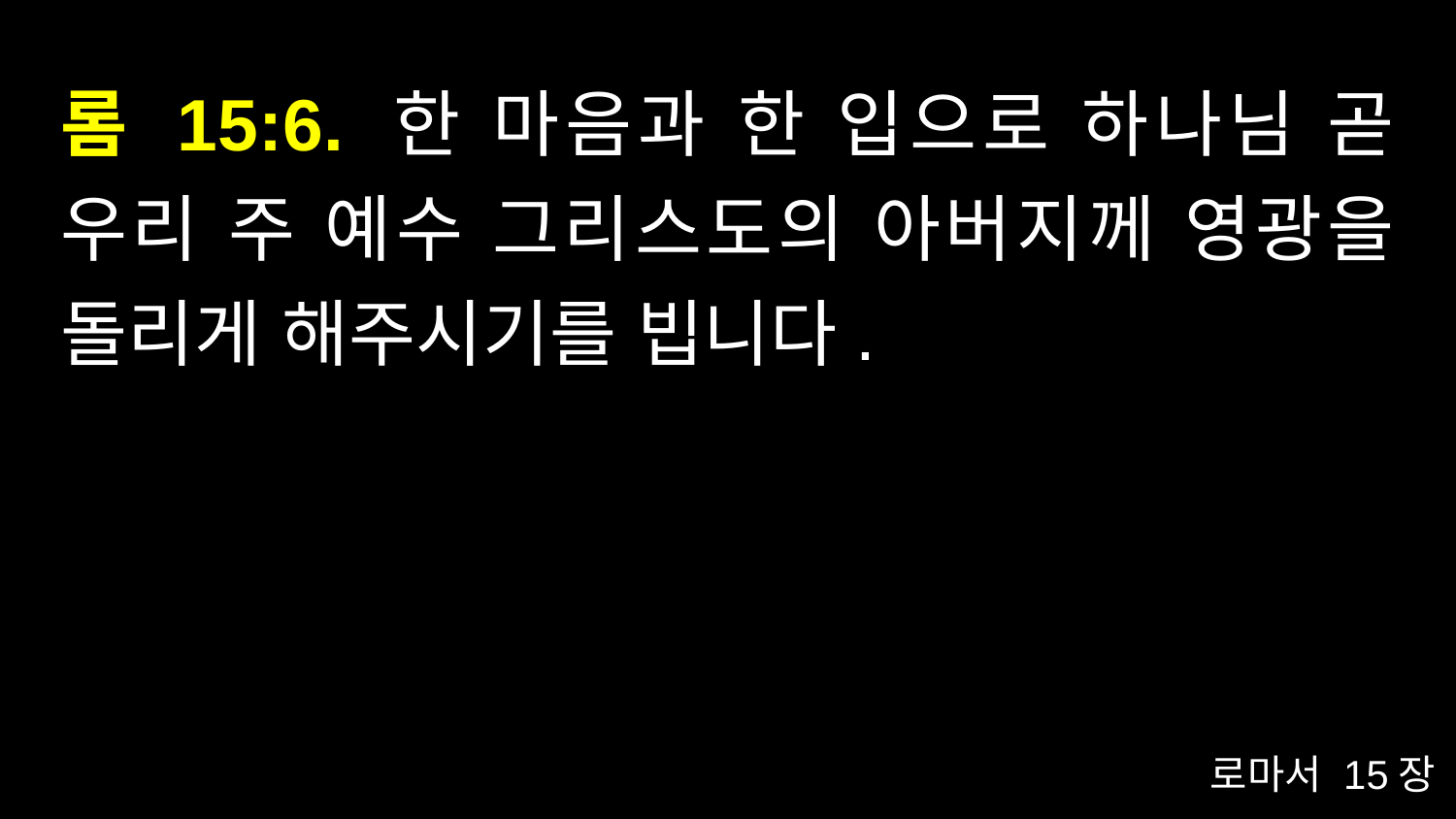

# 롬 15:6. 한 마음과 한 입으로 하나님 곧 우리 주 예수 그리스도의 아버지께 영광을 돌리게 해주시기를 빕니다.
로마서 15장